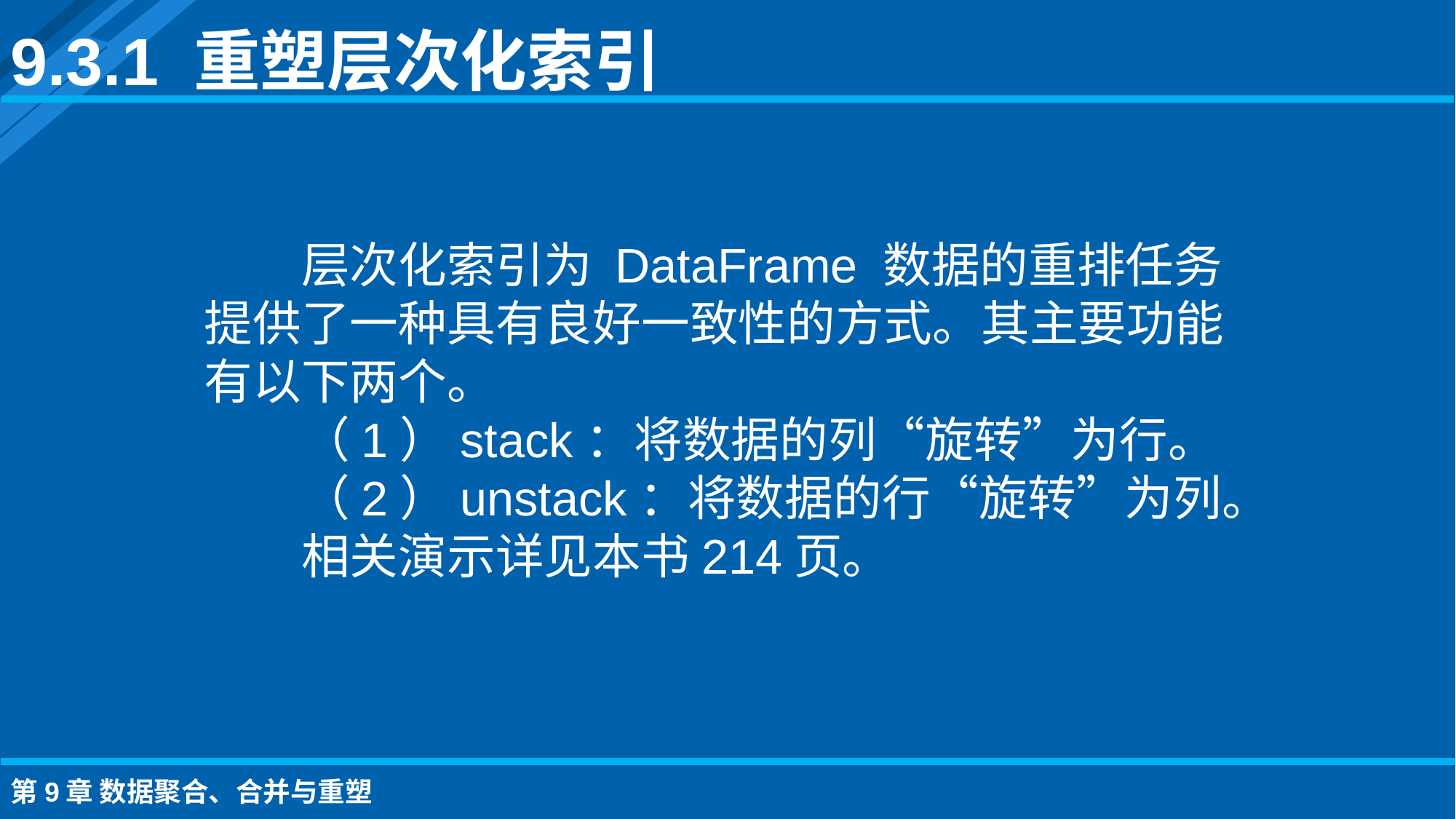

9.3.1 重塑层次化索引

层次化索引为 DataFrame 数据的重排任务提供了一种具有良好一致性的方式。其主要功能有以下两个。
（1）stack：将数据的列“旋转”为行。
（2）unstack：将数据的行“旋转”为列。
相关演示详见本书214页。
第9章 数据聚合、合并与重塑